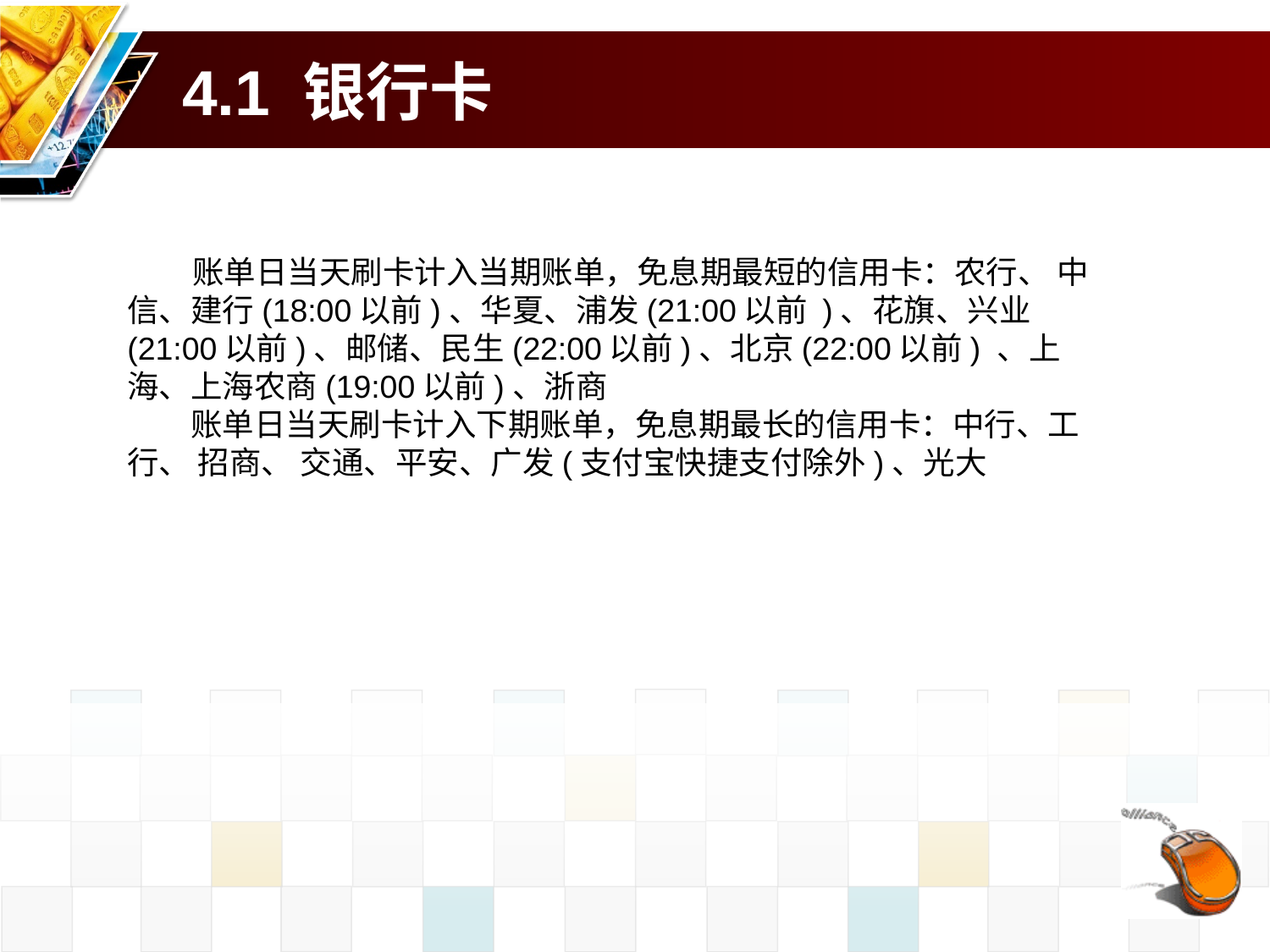

# 4.1 银行卡
        账单日当天刷卡计入当期账单，免息期最短的信用卡：农行、 中信、建行(18:00以前)、华夏、浦发(21:00以前 )、花旗、兴业(21:00以前)、邮储、民生(22:00以前)、北京(22:00以前) 、上海、上海农商(19:00以前)、浙商
　　账单日当天刷卡计入下期账单，免息期最长的信用卡：中行、工行、 招商、 交通、平安、广发(支付宝快捷支付除外)、光大